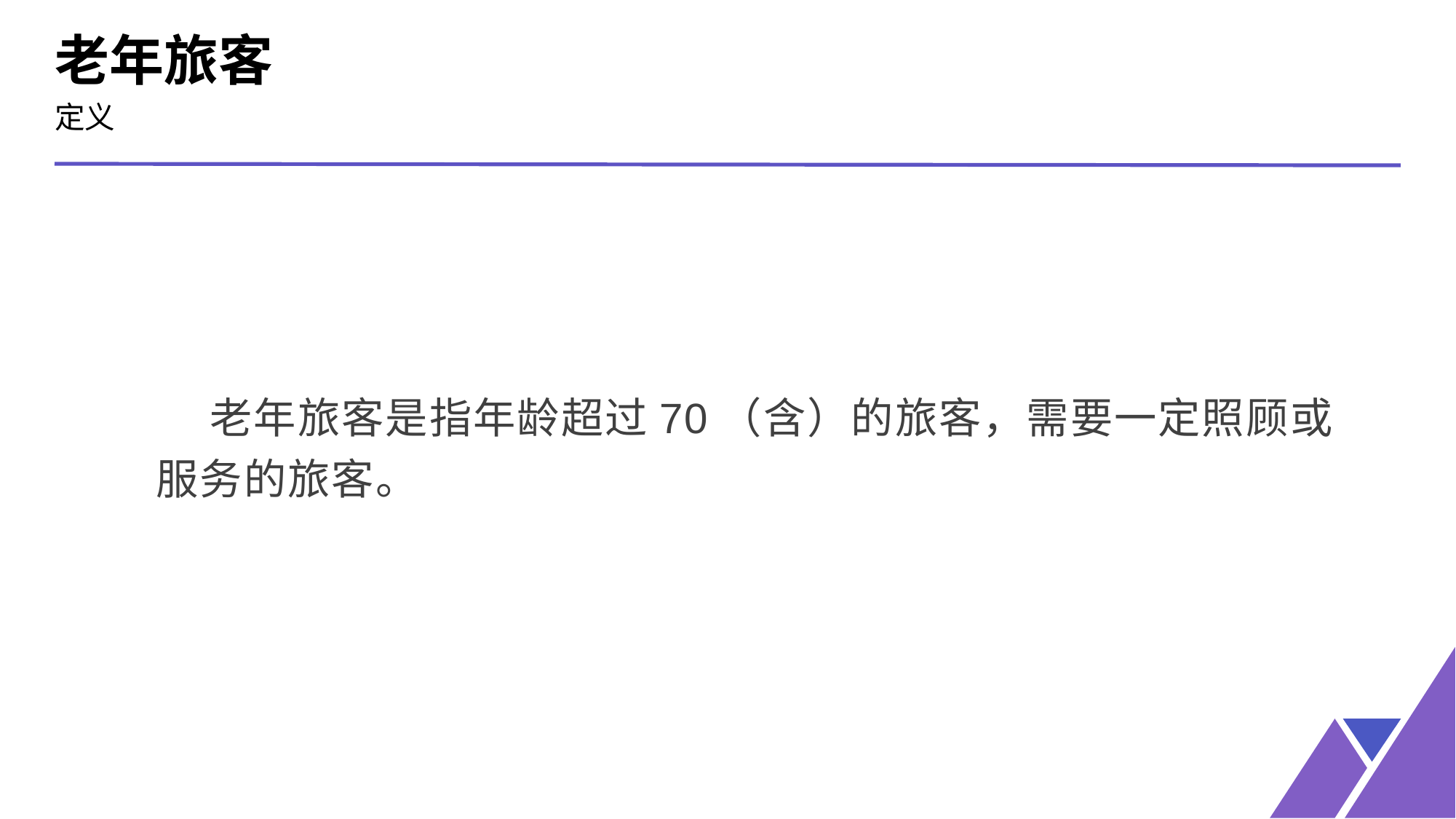

老年旅客
定义
    老年旅客是指年龄超过70（含）的旅客，需要一定照顾或服务的旅客。